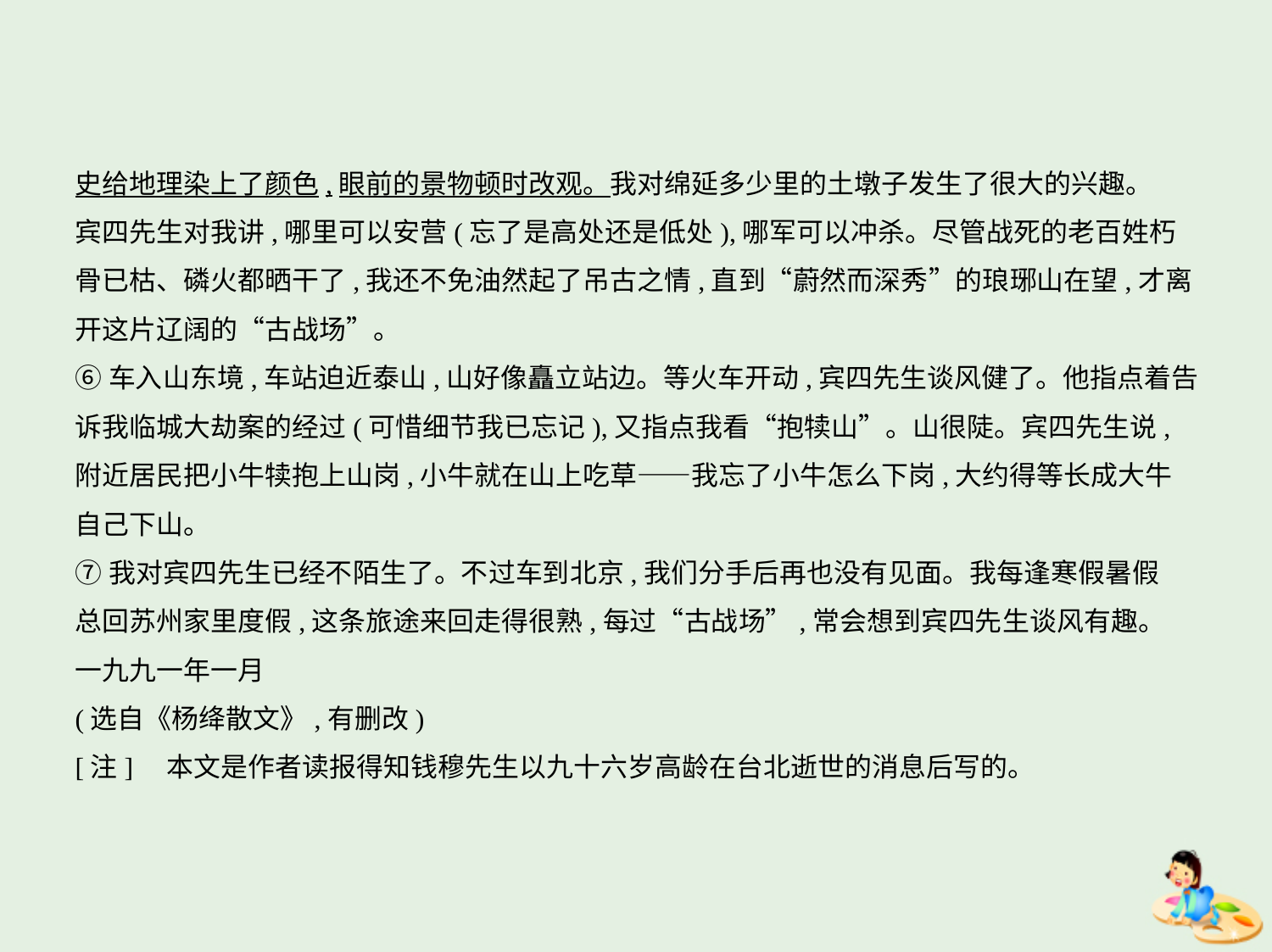

史给地理染上了颜色,眼前的景物顿时改观。我对绵延多少里的土墩子发生了很大的兴趣。
宾四先生对我讲,哪里可以安营(忘了是高处还是低处),哪军可以冲杀。尽管战死的老百姓朽
骨已枯、磷火都晒干了,我还不免油然起了吊古之情,直到“蔚然而深秀”的琅琊山在望,才离
开这片辽阔的“古战场”。
⑥车入山东境,车站迫近泰山,山好像矗立站边。等火车开动,宾四先生谈风健了。他指点着告
诉我临城大劫案的经过(可惜细节我已忘记),又指点我看“抱犊山”。山很陡。宾四先生说,
附近居民把小牛犊抱上山岗,小牛就在山上吃草——我忘了小牛怎么下岗,大约得等长成大牛
自己下山。
⑦我对宾四先生已经不陌生了。不过车到北京,我们分手后再也没有见面。我每逢寒假暑假
总回苏州家里度假,这条旅途来回走得很熟,每过“古战场”,常会想到宾四先生谈风有趣。
一九九一年一月
(选自《杨绛散文》,有删改)
[注]    本文是作者读报得知钱穆先生以九十六岁高龄在台北逝世的消息后写的。